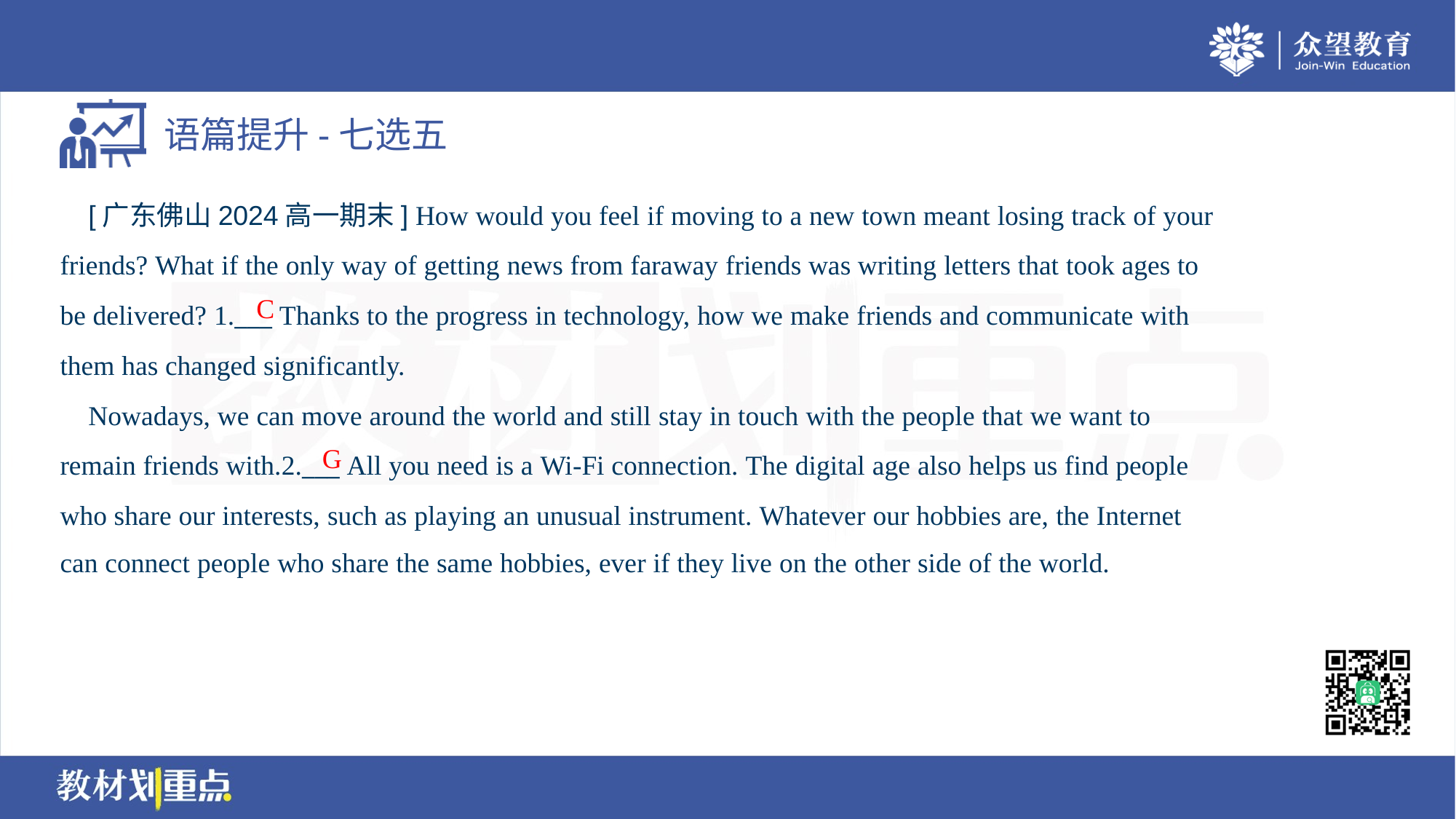

[广东佛山2024高一期末] How would you feel if moving to a new town meant losing track of your
friends? What if the only way of getting news from faraway friends was writing letters that took ages to
be delivered? 1.___ Thanks to the progress in technology, how we make friends and communicate with
them has changed significantly.
    Nowadays, we can move around the world and still stay in touch with the people that we want to
remain friends with.2.___ All you need is a Wi-Fi connection. The digital age also helps us find people
who share our interests, such as playing an unusual instrument. Whatever our hobbies are, the Internet
can connect people who share the same hobbies, ever if they live on the other side of the world.
C
G